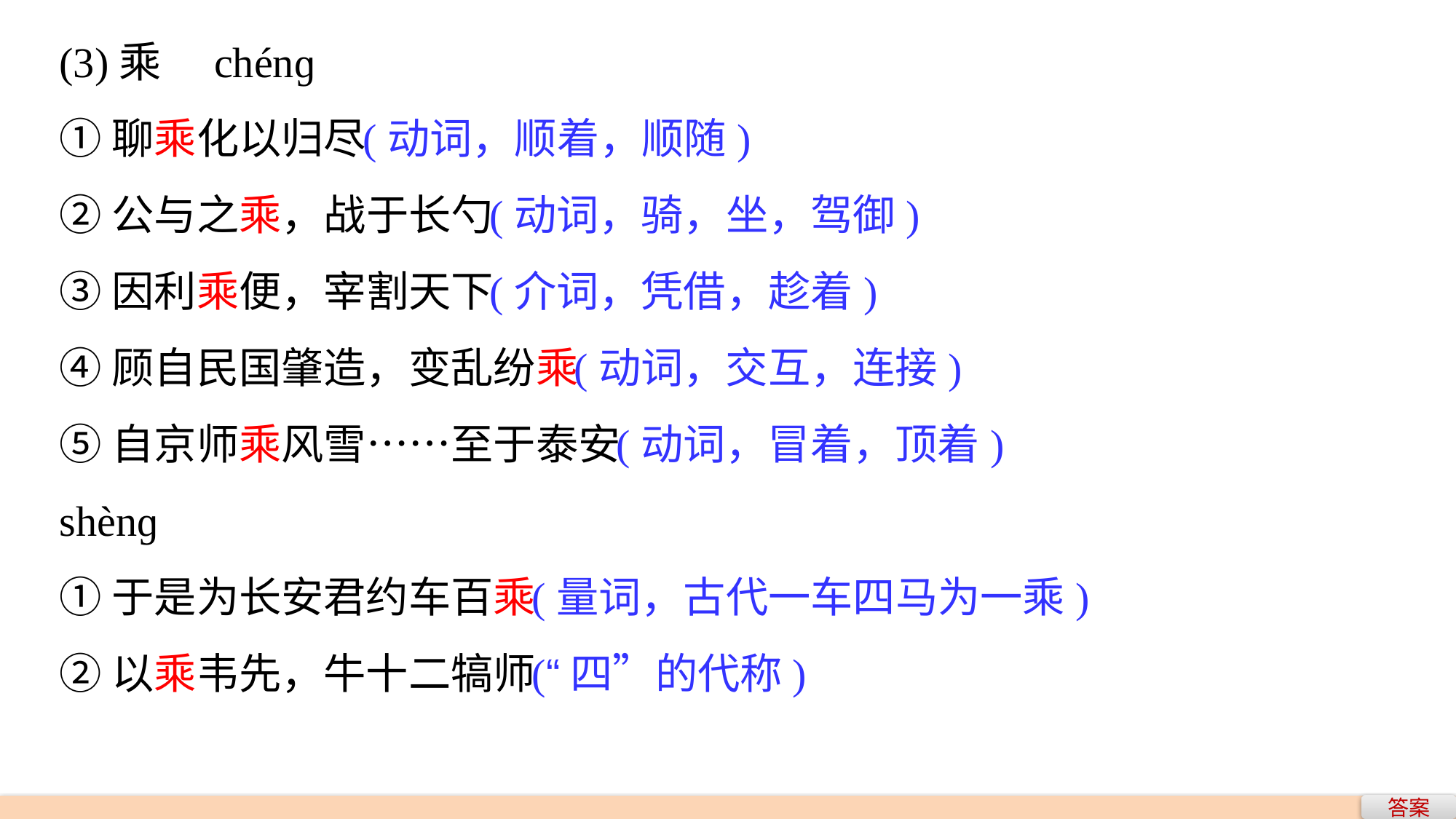

(3)乘　chénɡ
①聊乘化以归尽
②公与之乘，战于长勺
③因利乘便，宰割天下
④顾自民国肇造，变乱纷乘
⑤自京师乘风雪……至于泰安
shènɡ
①于是为长安君约车百乘
②以乘韦先，牛十二犒师
(动词，顺着，顺随)
            (动词，骑，坐，驾御)
            (介词，凭借，趁着)
                    (动词，交互，连接)
                        (动词，冒着，顶着)

                (量词，古代一车四马为一乘)
                (“四”的代称)
答案